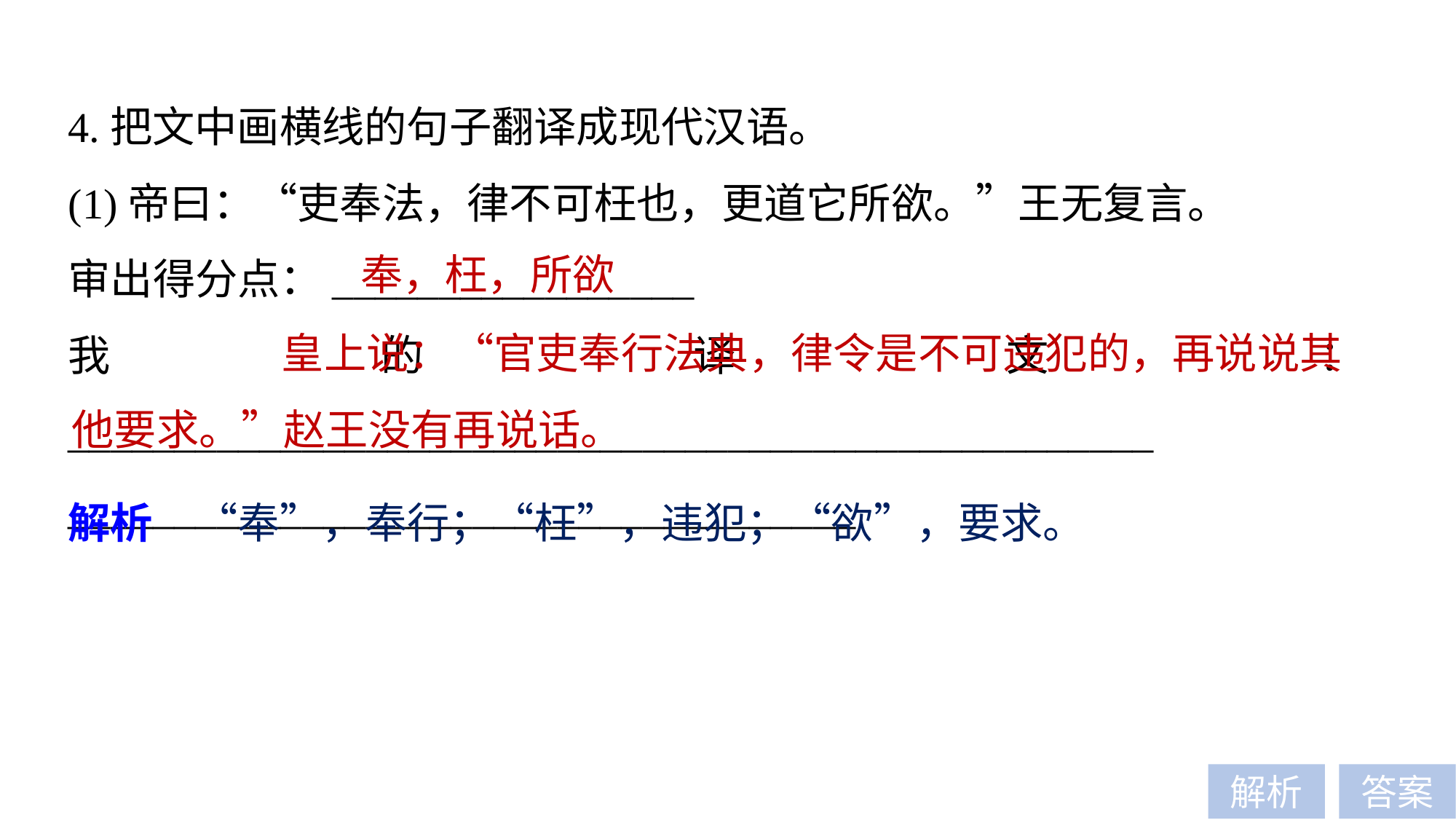

4.把文中画横线的句子翻译成现代汉语。
(1)帝曰：“吏奉法，律不可枉也，更道它所欲。”王无复言。
审出得分点：_________________
我的译文：___________________________________________________
_____________________________________
奉，枉，所欲
                     皇上说：“官吏奉行法典，律令是不可违犯的，再说说其他要求。”赵王没有再说话。
解析　“奉”，奉行；“枉”，违犯；“欲”，要求。
解析
答案